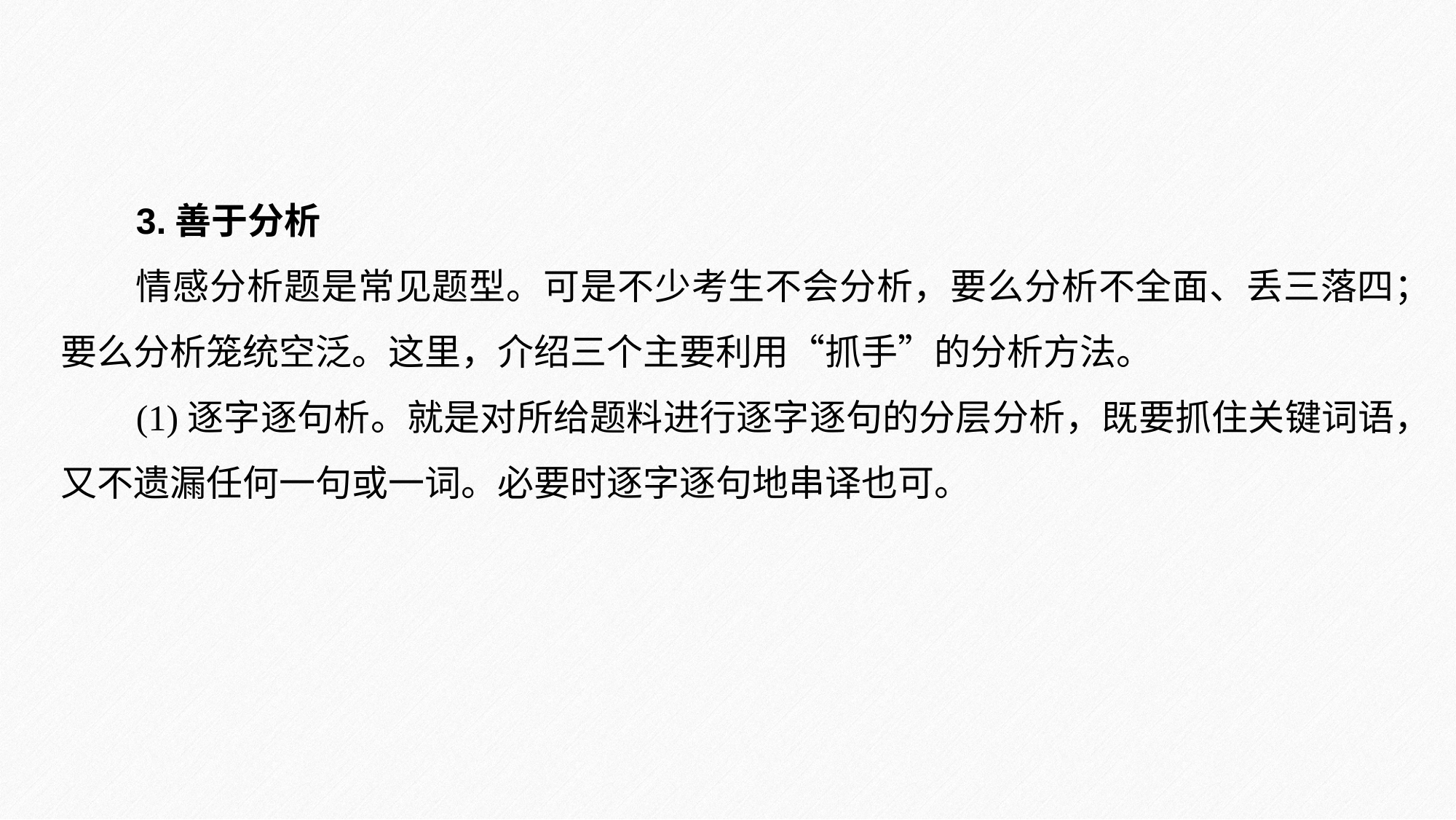

3.善于分析
情感分析题是常见题型。可是不少考生不会分析，要么分析不全面、丢三落四；要么分析笼统空泛。这里，介绍三个主要利用“抓手”的分析方法。
(1)逐字逐句析。就是对所给题料进行逐字逐句的分层分析，既要抓住关键词语，又不遗漏任何一句或一词。必要时逐字逐句地串译也可。